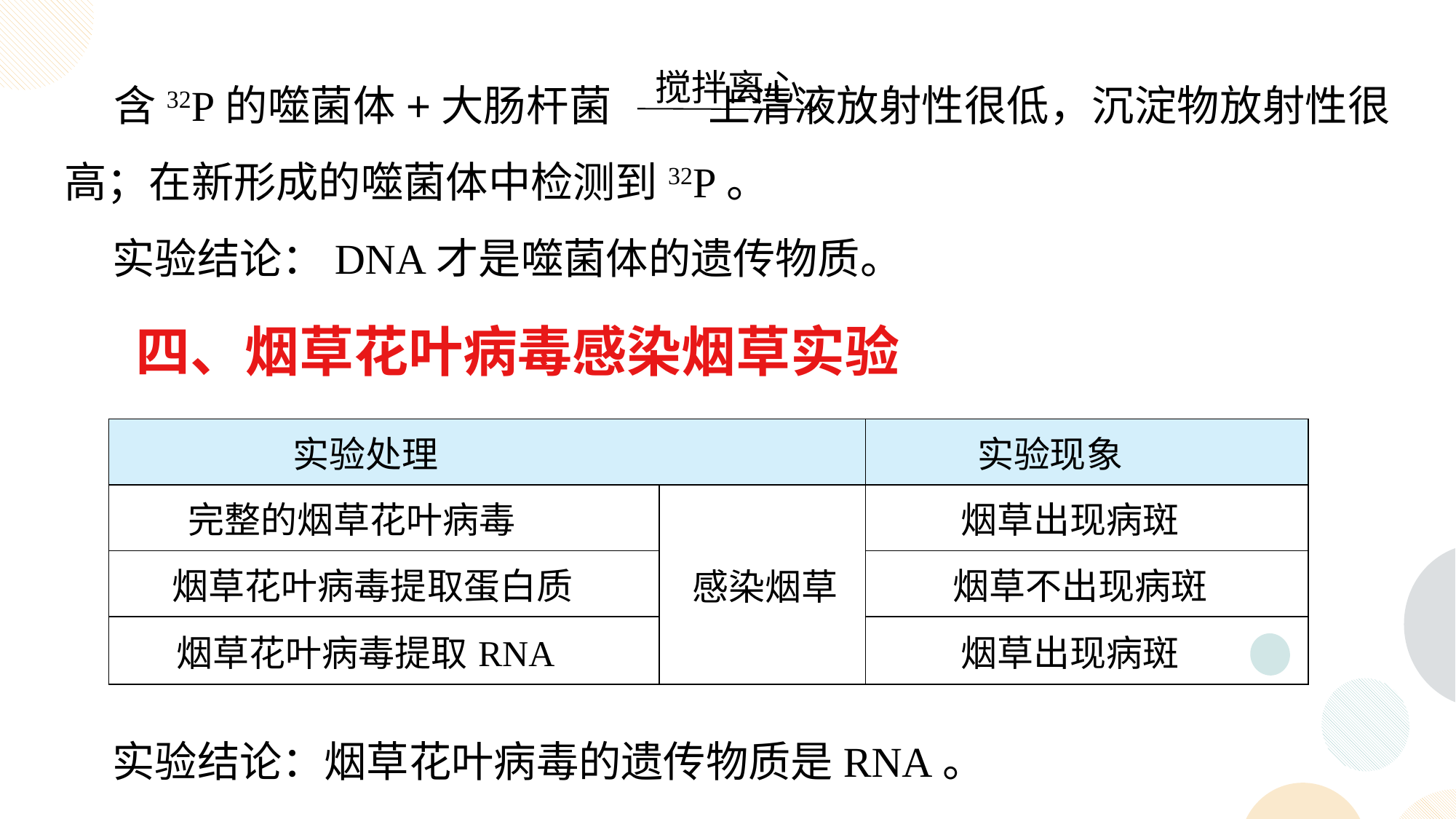

含32P的噬菌体+大肠杆菌          上清液放射性很低，沉淀物放射性很高；在新形成的噬菌体中检测到32P。
    实验结论：DNA才是噬菌体的遗传物质。
搅拌离心
四、烟草花叶病毒感染烟草实验
| 实验处理 |  | 实验现象 |
| --- | --- | --- |
| 完整的烟草花叶病毒 | 感染烟草 | 烟草出现病斑 |
| 烟草花叶病毒提取蛋白质 |  | 烟草不出现病斑 |
| 烟草花叶病毒提取RNA |  | 烟草出现病斑 |

    实验结论：烟草花叶病毒的遗传物质是RNA。